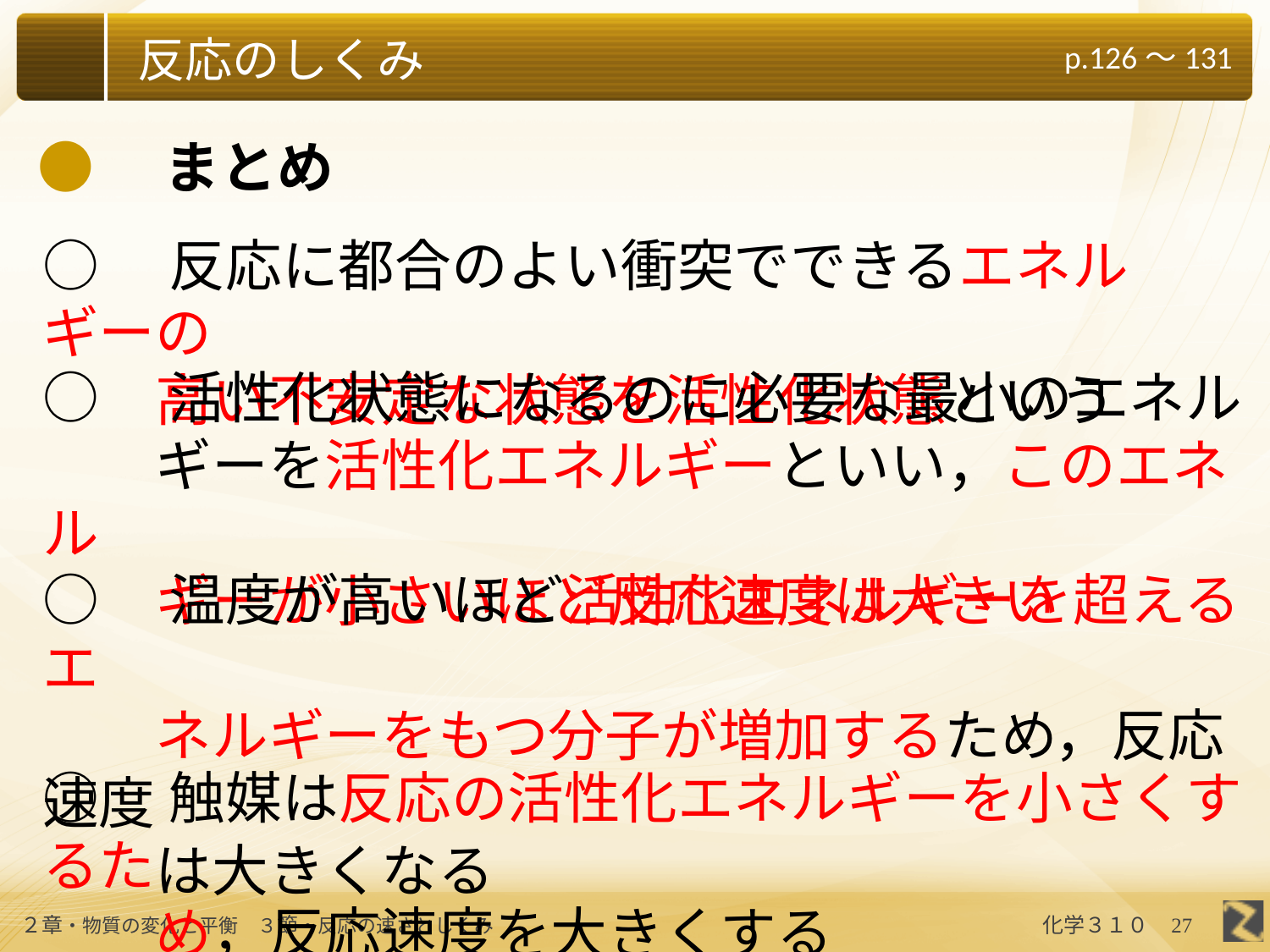

●　まとめ
○　反応に都合のよい衝突でできるエネルギーの
　　高い不安定な状態を活性化状態という
○　活性化状態になるのに必要な最小のエネル
　　ギーを活性化エネルギーといい，このエネル
　　ギーが小さいほど反応速度は大きい
○　温度が高いほど活性化エネルギーを超えるエ
　　ネルギーをもつ分子が増加するため，反応速度
　　は大きくなる
○　触媒は反応の活性化エネルギーを小さくするた
　　め，反応速度を大きくする
27